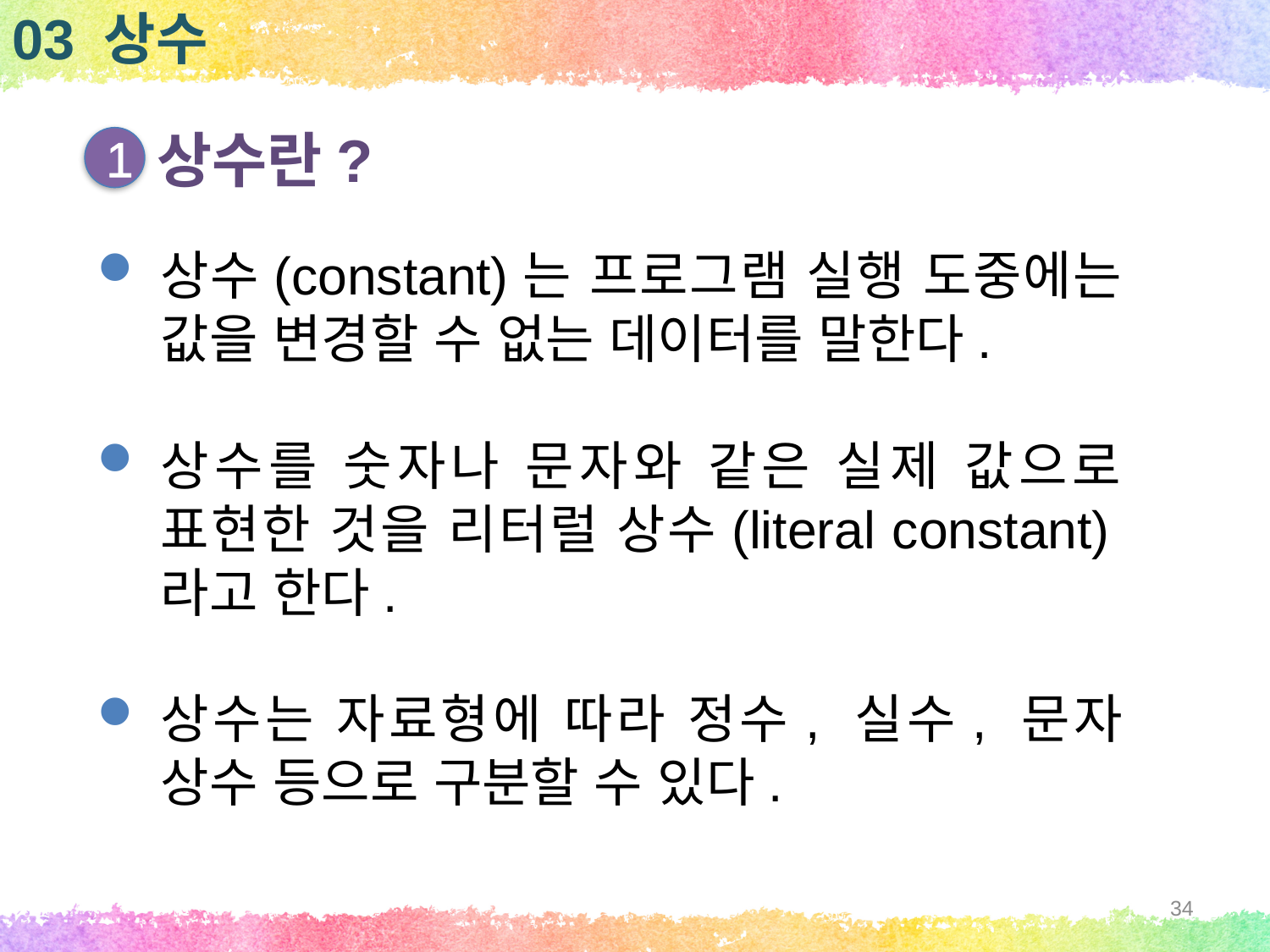

03 상수
상수란?
1
상수(constant)는 프로그램 실행 도중에는 값을 변경할 수 없는 데이터를 말한다.

상수를 숫자나 문자와 같은 실제 값으로 표현한 것을 리터럴 상수(literal constant)라고 한다.

상수는 자료형에 따라 정수, 실수, 문자 상수 등으로 구분할 수 있다.
34